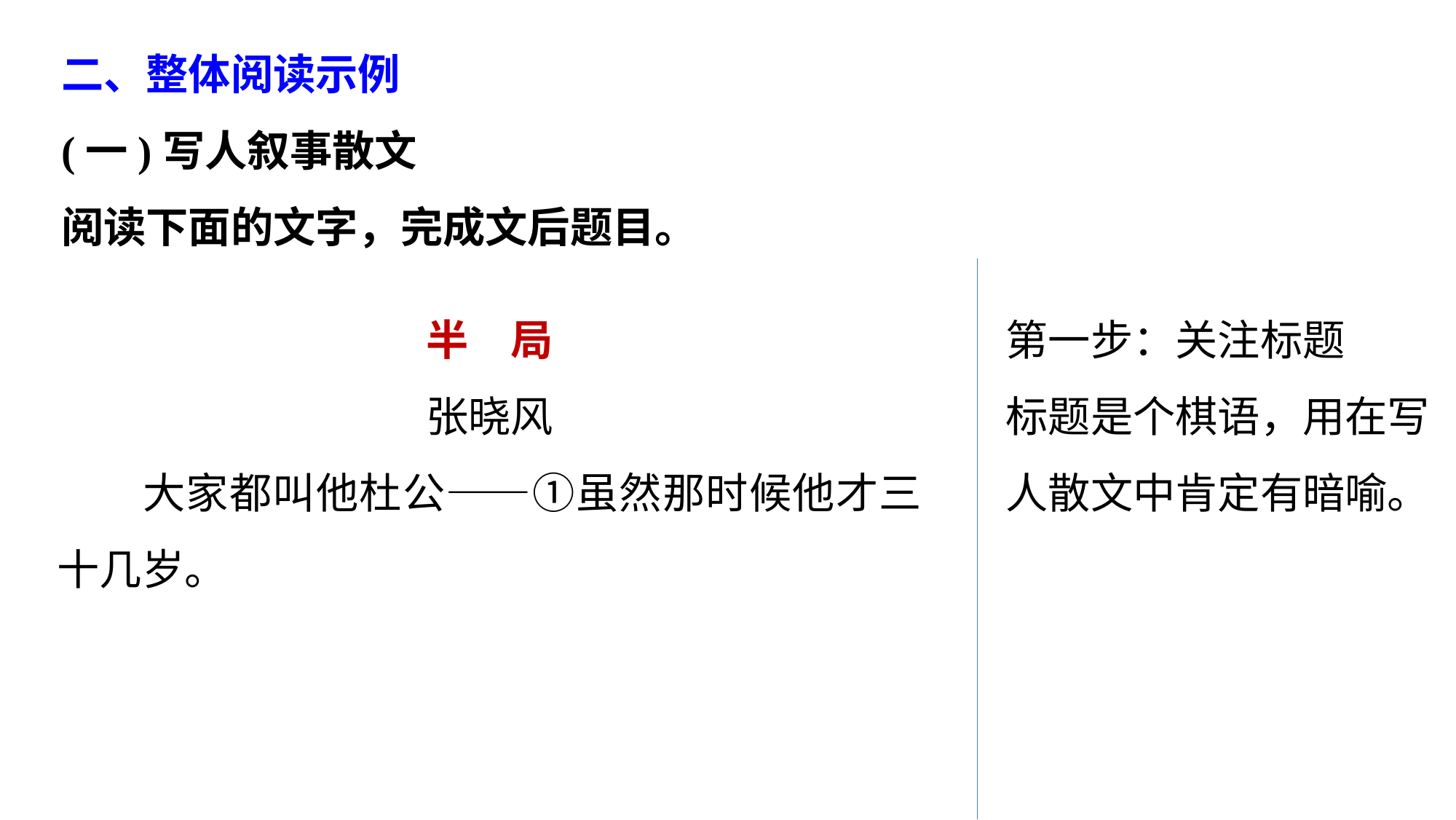

二、整体阅读示例
(一)写人叙事散文
阅读下面的文字，完成文后题目。
半　局
张晓风
大家都叫他杜公——①虽然那时候他才三十几岁。
第一步：关注标题
标题是个棋语，用在写人散文中肯定有暗喻。